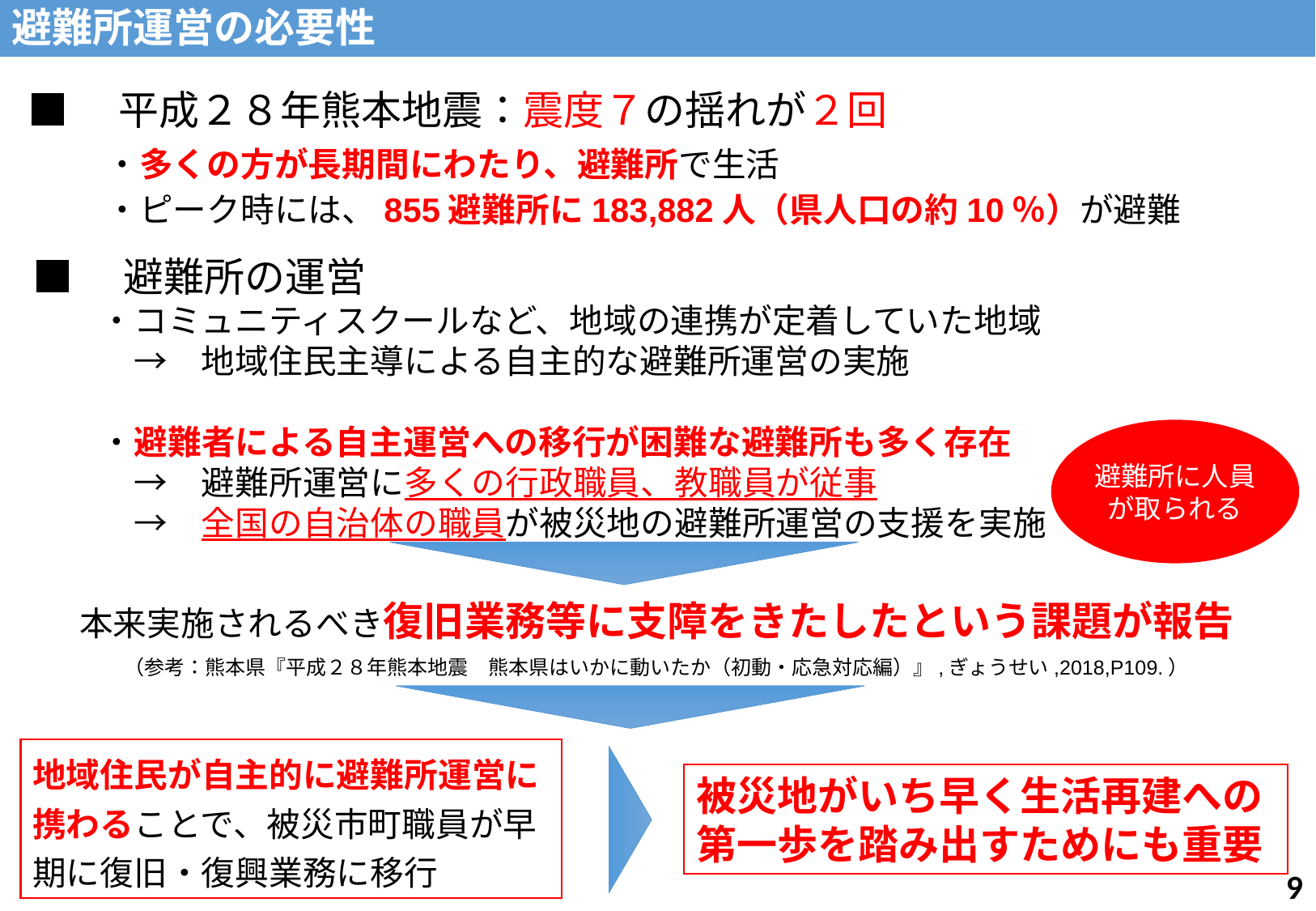

避難所運営の必要性
■　平成２８年熊本地震：震度７の揺れが２回
・多くの方が長期間にわたり、避難所で生活
・ピーク時には、855避難所に183,882人（県人口の約10％）が避難
■　避難所の運営
　　・コミュニティスクールなど、地域の連携が定着していた地域
　　　→　地域住民主導による自主的な避難所運営の実施

　　・避難者による自主運営への移行が困難な避難所も多く存在
　　　→　避難所運営に多くの行政職員、教職員が従事
　　　→　全国の自治体の職員が被災地の避難所運営の支援を実施
避難所に人員が取られる

本来実施されるべき復旧業務等に支障をきたしたという課題が報告
（参考：熊本県『平成２８年熊本地震　熊本県はいかに動いたか（初動・応急対応編）』,ぎょうせい,2018,P109.）

地域住民が自主的に避難所運営に携わることで、被災市町職員が早期に復旧・復興業務に移行
被災地がいち早く生活再建への第一歩を踏み出すためにも重要

9